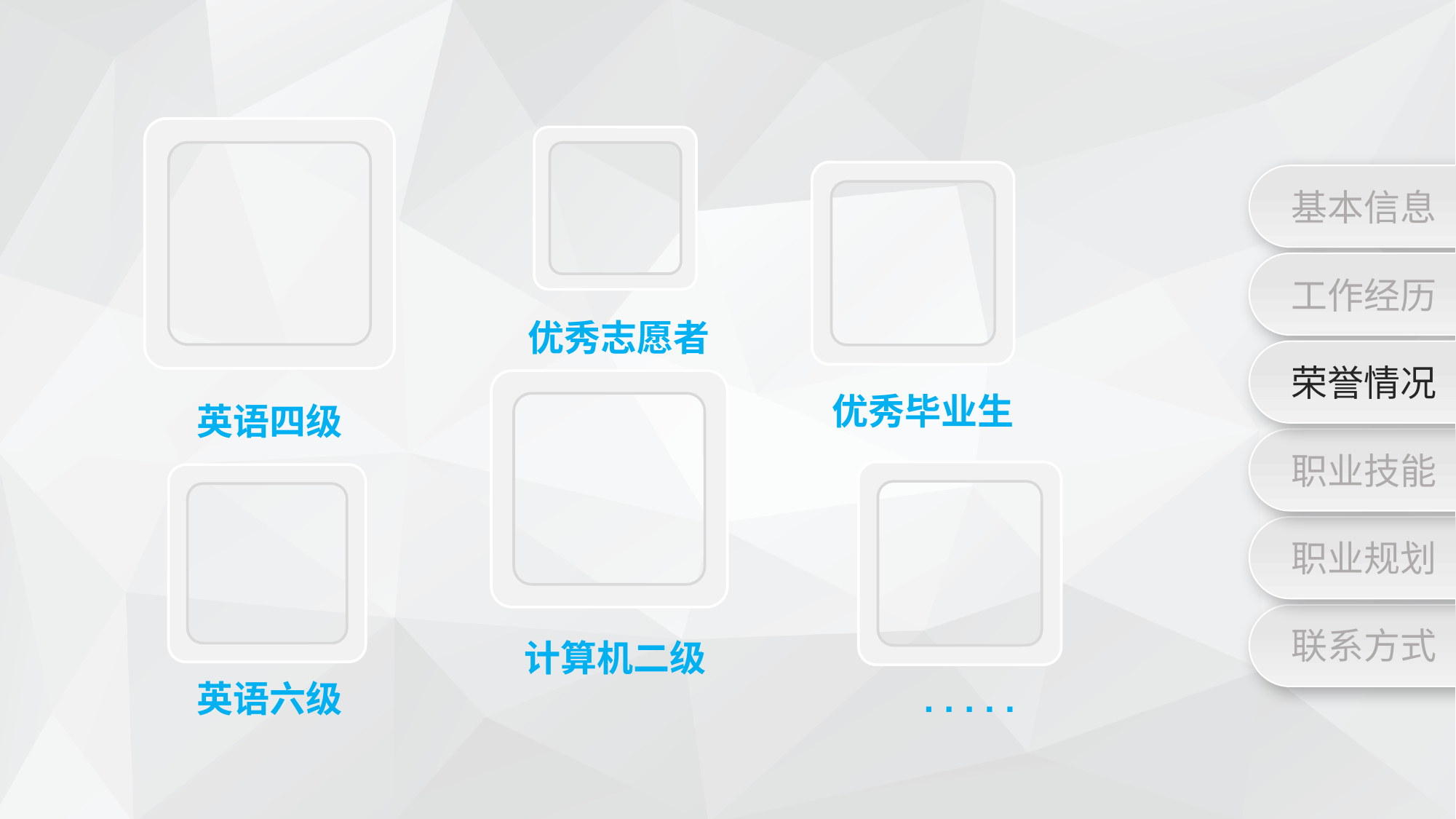

基本信息
工作经历
优秀志愿者
荣誉情况

优秀毕业生
英语四级
职业技能

职业规划
联系方式
计算机二级
. . . . .
英语六级